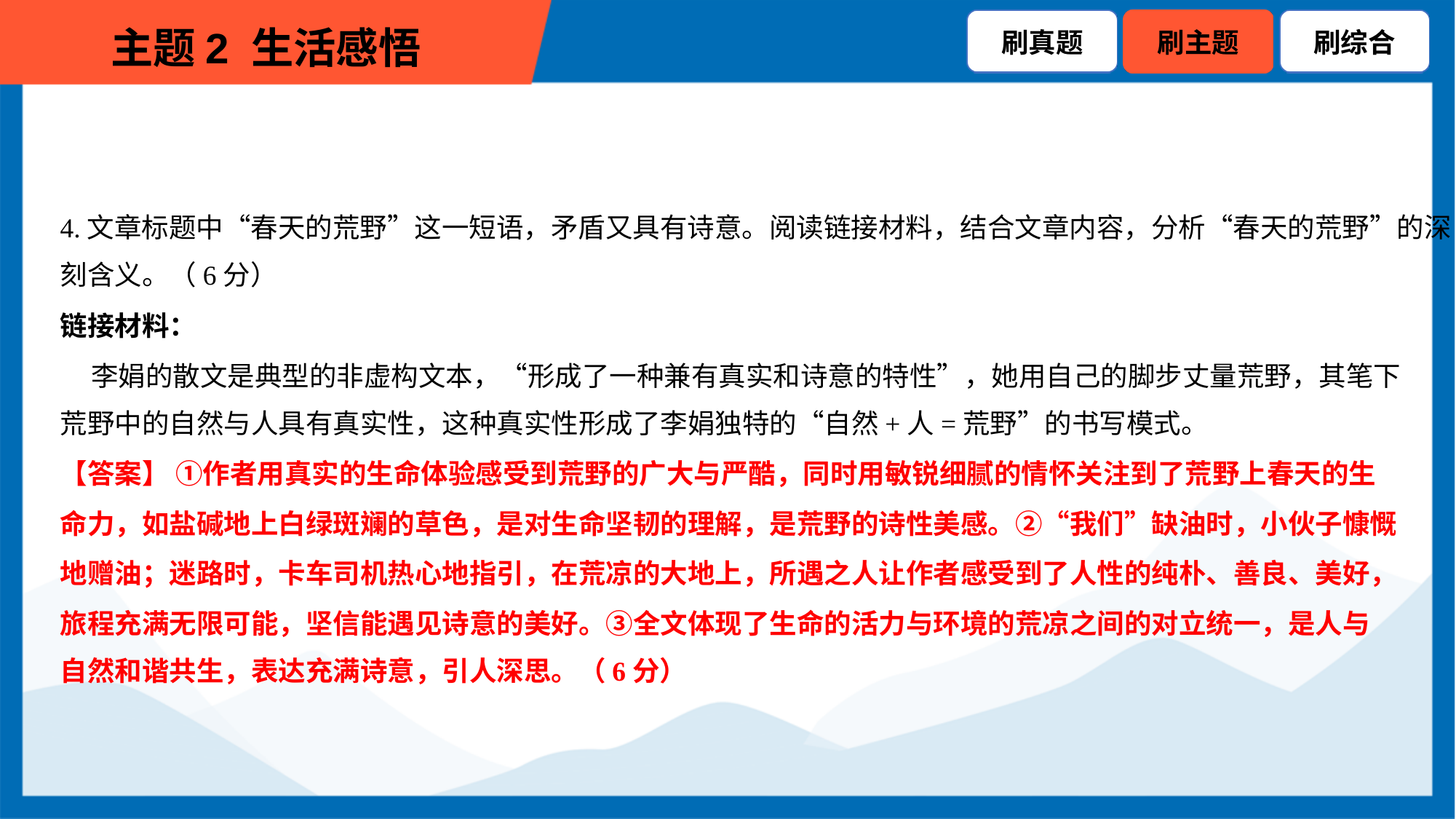

4.文章标题中“春天的荒野”这一短语，矛盾又具有诗意。阅读链接材料，结合文章内容，分析“春天的荒野”的深
刻含义。（6分）
链接材料：
    李娟的散文是典型的非虚构文本，“形成了一种兼有真实和诗意的特性”，她用自己的脚步丈量荒野，其笔下
荒野中的自然与人具有真实性，这种真实性形成了李娟独特的“自然+人=荒野”的书写模式。
【答案】 ①作者用真实的生命体验感受到荒野的广大与严酷，同时用敏锐细腻的情怀关注到了荒野上春天的生
命力，如盐碱地上白绿斑斓的草色，是对生命坚韧的理解，是荒野的诗性美感。②“我们”缺油时，小伙子慷慨
地赠油；迷路时，卡车司机热心地指引，在荒凉的大地上，所遇之人让作者感受到了人性的纯朴、善良、美好，
旅程充满无限可能，坚信能遇见诗意的美好。③全文体现了生命的活力与环境的荒凉之间的对立统一，是人与
自然和谐共生，表达充满诗意，引人深思。（6分）